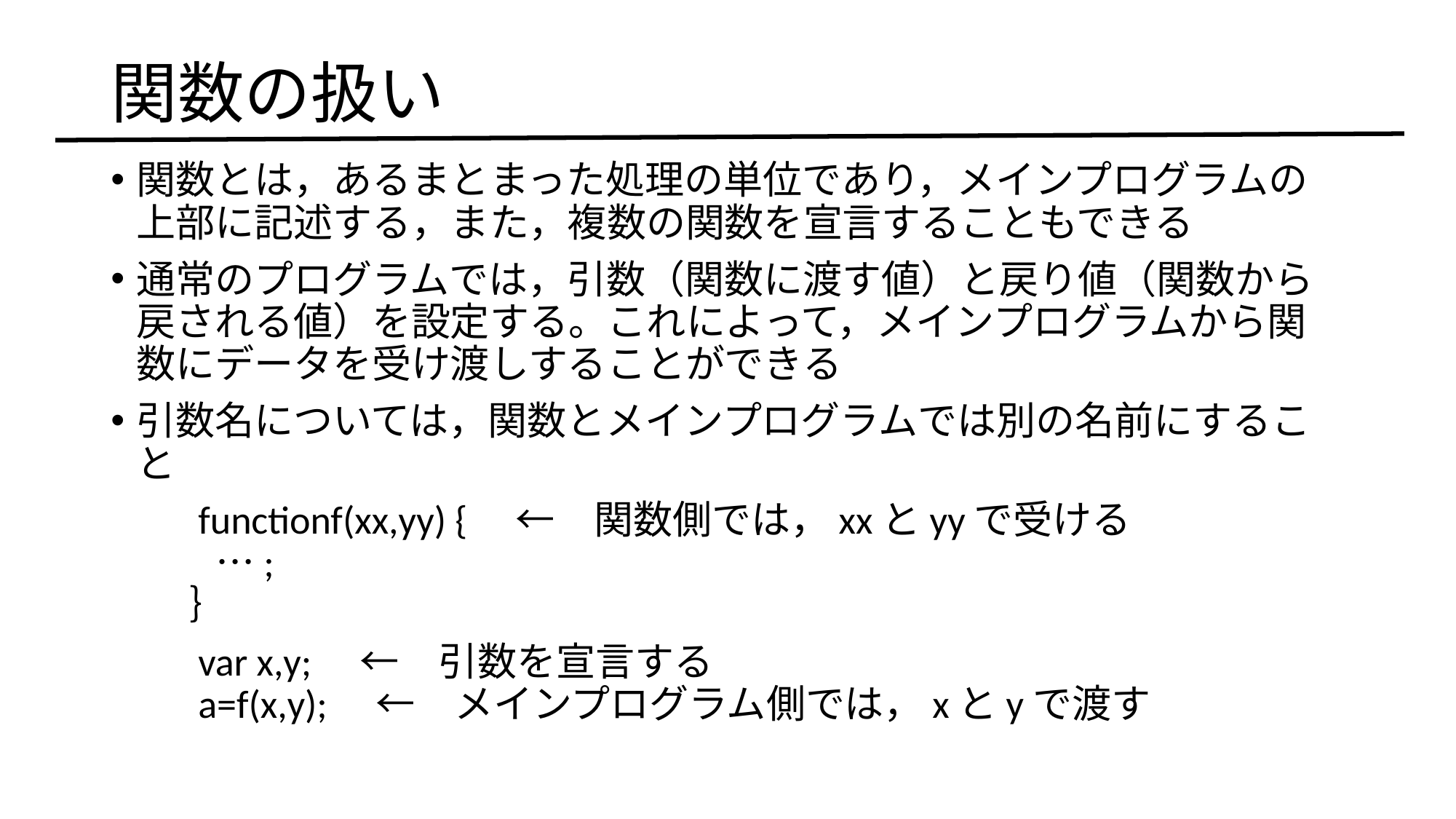

# 関数の扱い
関数とは，あるまとまった処理の単位であり，メインプログラムの上部に記述する，また，複数の関数を宣言することもできる
通常のプログラムでは，引数（関数に渡す値）と戻り値（関数から戻される値）を設定する。これによって，メインプログラムから関数にデータを受け渡しすることができる
引数名については，関数とメインプログラムでは別の名前にすること
　　functionf(xx,yy) {　←　関数側では，xxとyyで受ける
　　   …;
　　｝
　　var x,y;　←　引数を宣言する
　　a=f(x,y);　←　メインプログラム側では，xとyで渡す